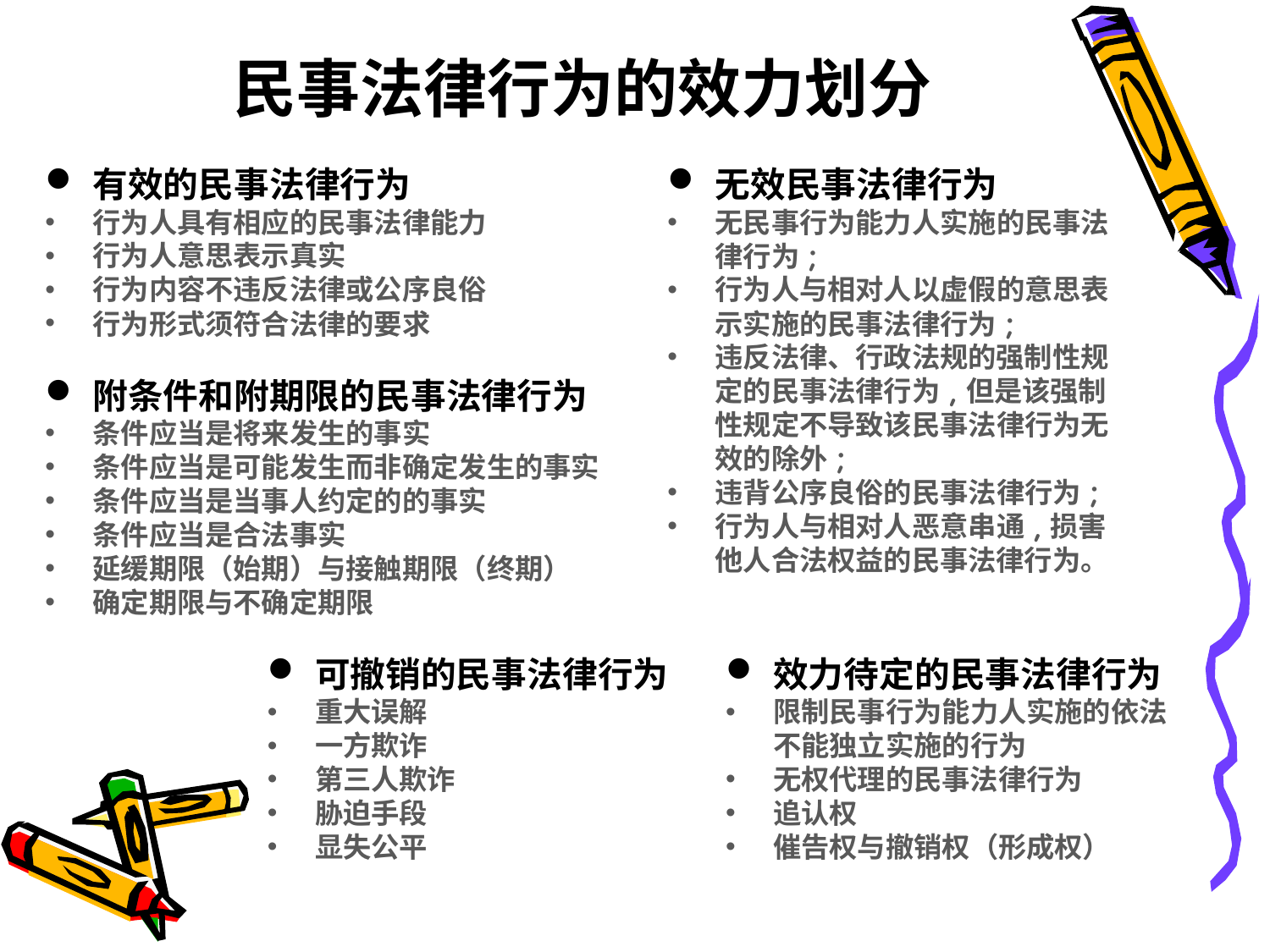

# 民事法律行为的效力划分
有效的民事法律行为
行为人具有相应的民事法律能力
行为人意思表示真实
行为内容不违反法律或公序良俗
行为形式须符合法律的要求

附条件和附期限的民事法律行为
条件应当是将来发生的事实
条件应当是可能发生而非确定发生的事实
条件应当是当事人约定的的事实
条件应当是合法事实
延缓期限（始期）与接触期限（终期）
确定期限与不确定期限
无效民事法律行为
无民事行为能力人实施的民事法律行为;
行为人与相对人以虚假的意思表示实施的民事法律行为;
违反法律、行政法规的强制性规定的民事法律行为,但是该强制性规定不导致该民事法律行为无效的除外;
违背公序良俗的民事法律行为;
行为人与相对人恶意串通,损害他人合法权益的民事法律行为。
可撤销的民事法律行为
重大误解
一方欺诈
第三人欺诈
胁迫手段
显失公平
效力待定的民事法律行为
限制民事行为能力人实施的依法不能独立实施的行为
无权代理的民事法律行为
追认权
催告权与撤销权（形成权）